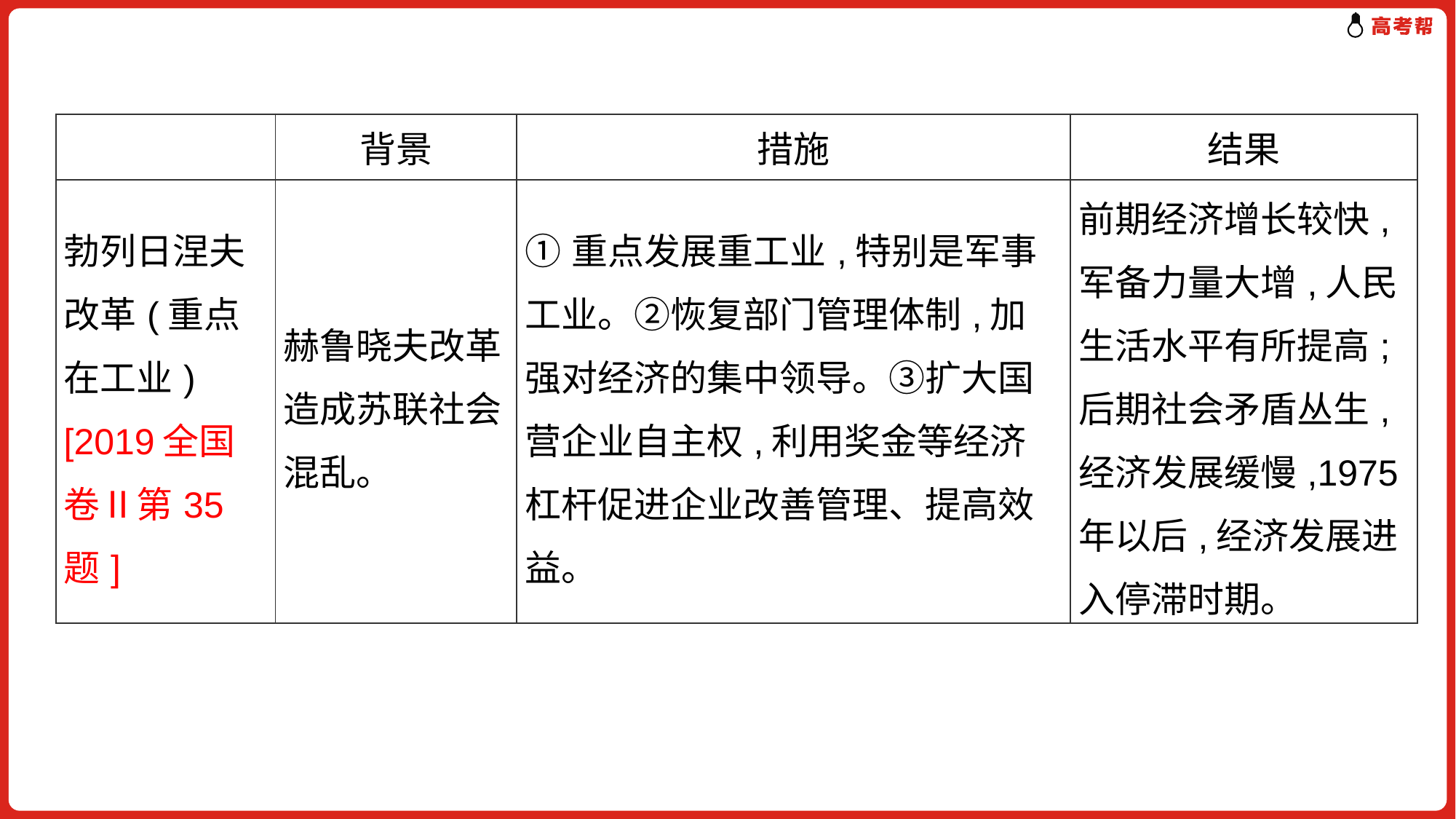

|  | 背景 | 措施 | 结果 |
| --- | --- | --- | --- |
| 勃列日涅夫改革(重点在工业)[2019全国卷Ⅱ第35题] | 赫鲁晓夫改革造成苏联社会混乱。 | ①重点发展重工业,特别是军事工业。②恢复部门管理体制,加强对经济的集中领导。③扩大国营企业自主权,利用奖金等经济杠杆促进企业改善管理、提高效益。 | 前期经济增长较快,军备力量大增,人民生活水平有所提高;后期社会矛盾丛生,经济发展缓慢,1975年以后,经济发展进入停滞时期。 |